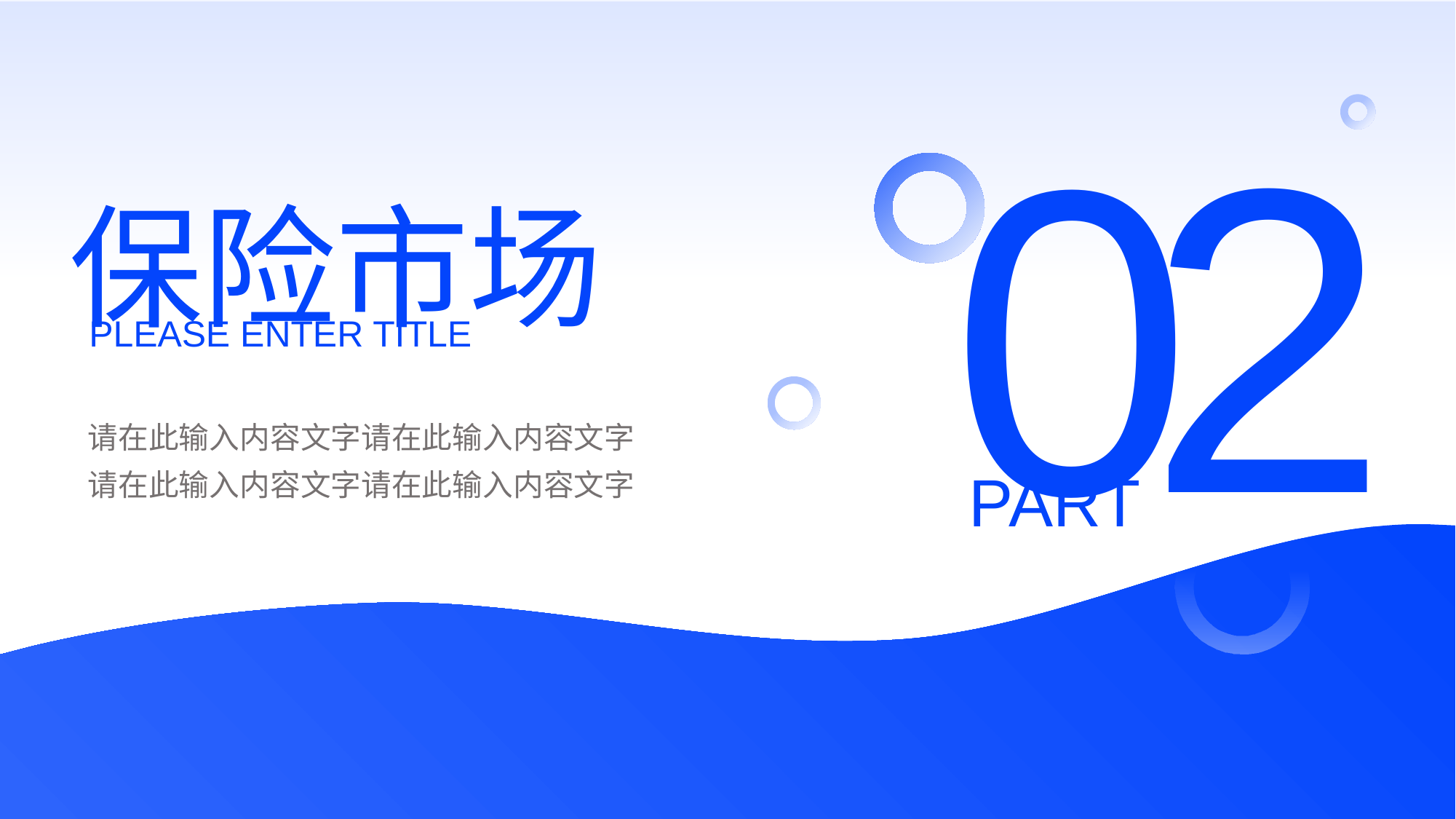

2
0

保险市场
please enter title

请在此输入内容文字请在此输入内容文字请在此输入内容文字请在此输入内容文字
part